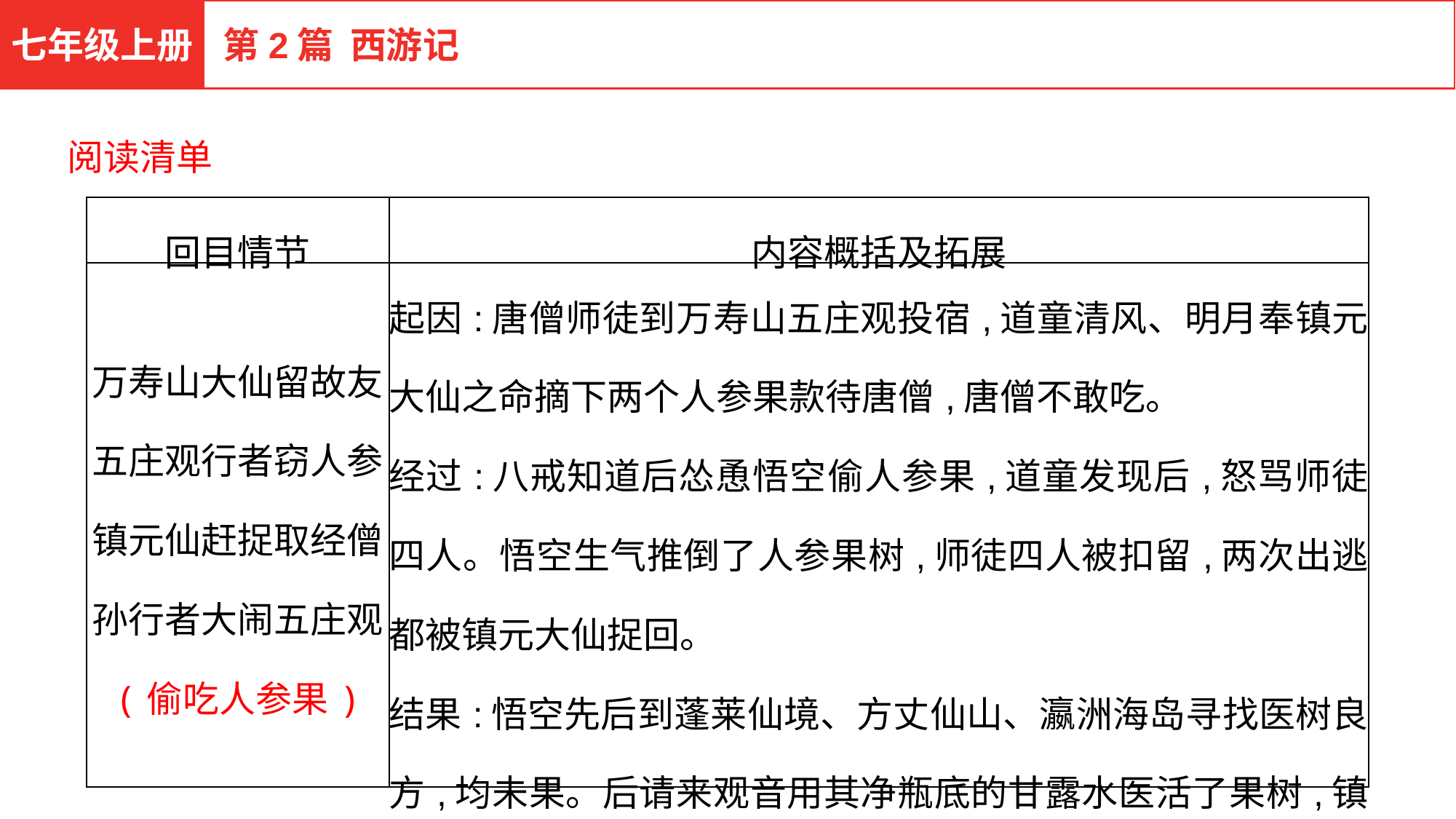

七年级上册
第2篇  西游记
阅读清单
| 回目情节 | 内容概括及拓展 |
| --- | --- |
| 万寿山大仙留故友 五庄观行者窃人参 镇元仙赶捉取经僧 孙行者大闹五庄观 (偷吃人参果) | 起因:唐僧师徒到万寿山五庄观投宿,道童清风、明月奉镇元大仙之命摘下两个人参果款待唐僧,唐僧不敢吃。 经过:八戒知道后怂恿悟空偷人参果,道童发现后,怒骂师徒四人。悟空生气推倒了人参果树,师徒四人被扣留,两次出逃都被镇元大仙捉回。 结果:悟空先后到蓬莱仙境、方丈仙山、瀛洲海岛寻找医树良方,均未果。后请来观音用其净瓶底的甘露水医活了果树,镇元子与悟空结为兄弟。 |